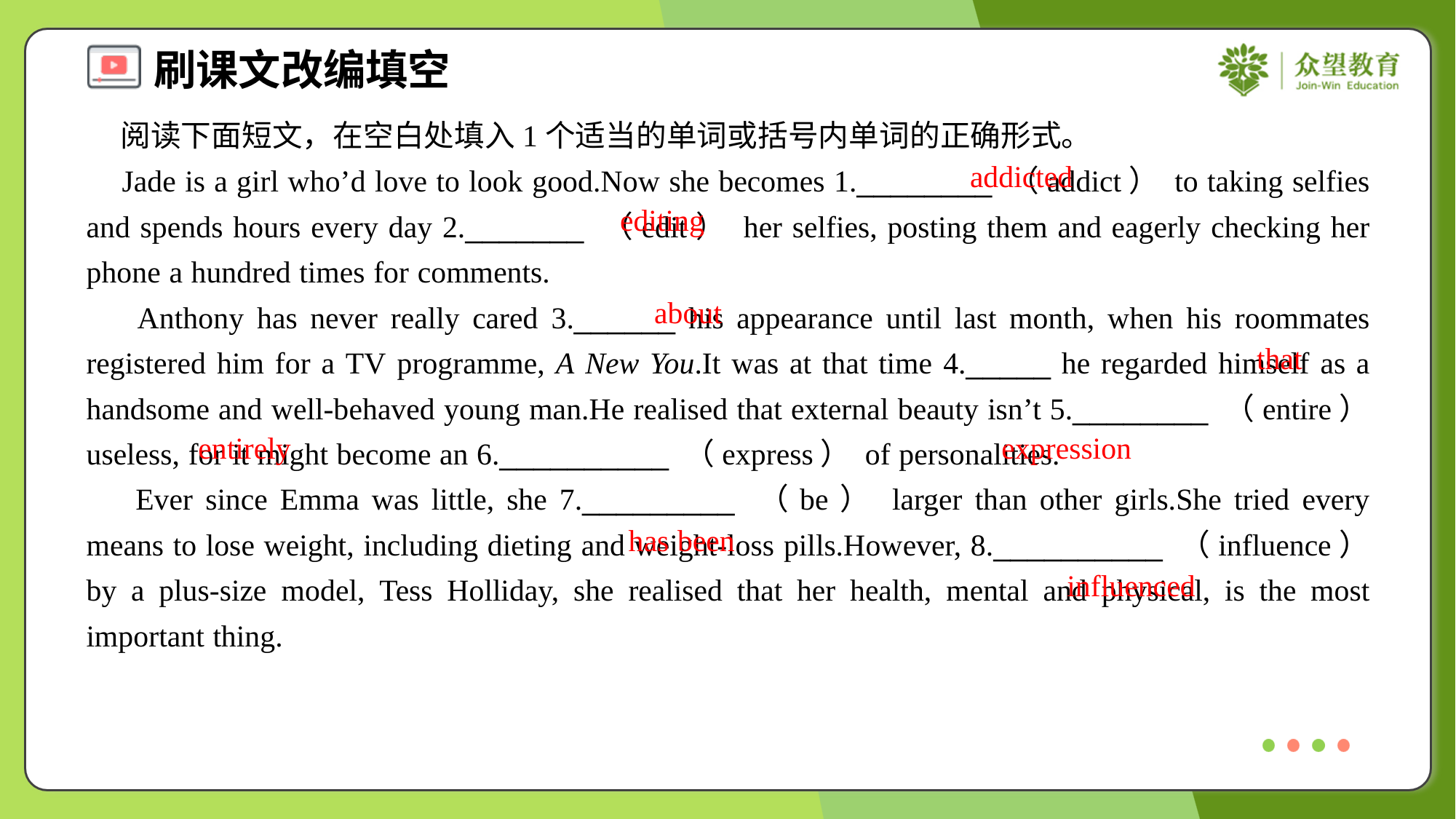

阅读下面短文，在空白处填入1个适当的单词或括号内单词的正确形式。
    Jade is a girl who’d love to look good.Now she becomes 1.________ （addict） to taking selfies and spends hours every day 2._______ （edit） her selfies, posting them and eagerly checking her phone a hundred times for comments.
    Anthony has never really cared 3.______ his appearance until last month, when his roommates registered him for a TV programme, A New You.It was at that time 4._____ he regarded himself as a handsome and well-behaved young man.He realised that external beauty isn’t 5.________ （entire） useless, for it might become an 6.__________ （express） of personalities.
    Ever since Emma was little, she 7._________ （be） larger than other girls.She tried every means to lose weight, including dieting and weight-loss pills.However, 8.__________ （influence） by a plus-size model, Tess Holliday, she realised that her health, mental and physical, is the most important thing.

addicted
editing
about
that
entirely
expression
has been
influenced